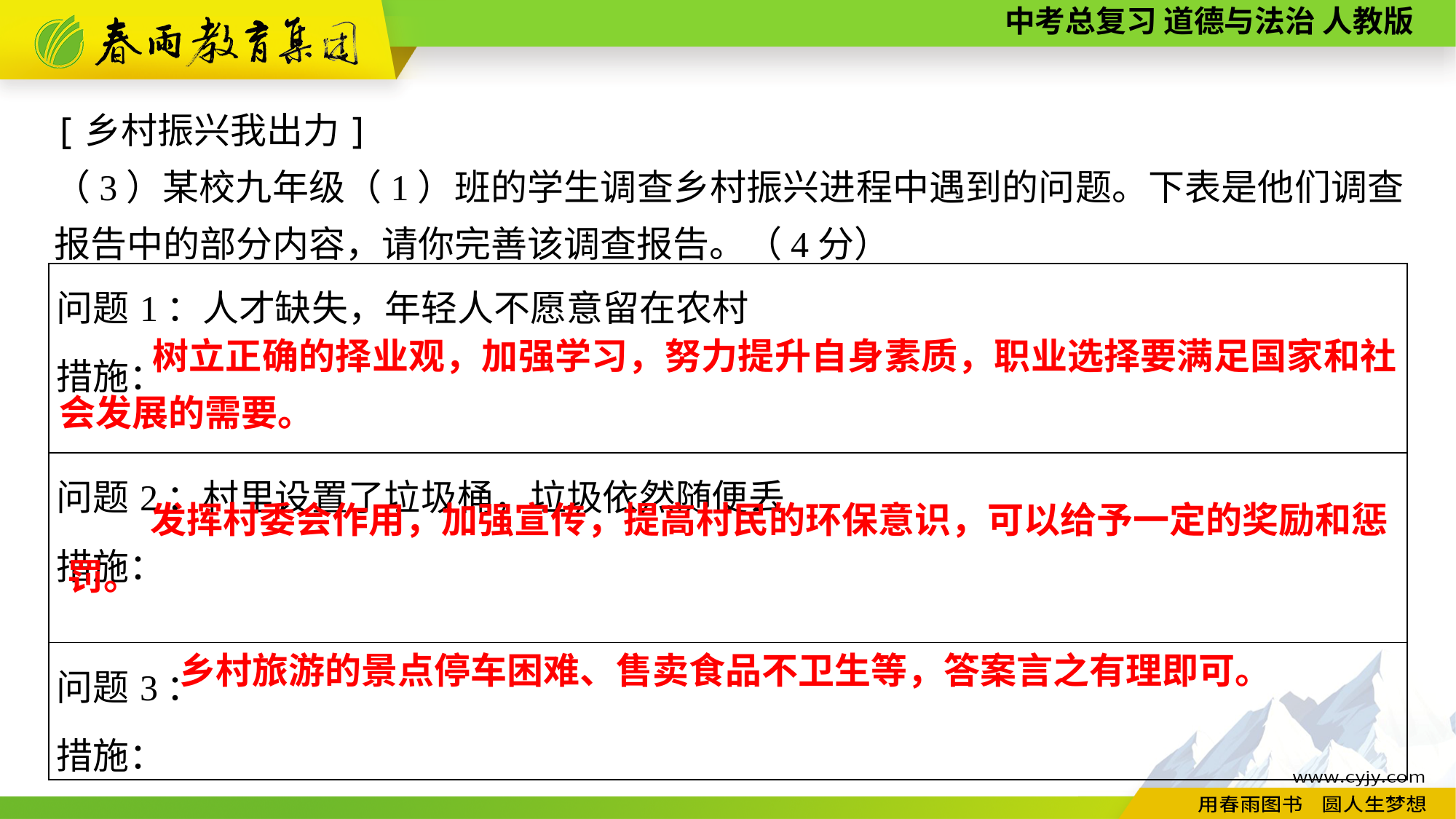

[乡村振兴我出力]
（3）某校九年级（1）班的学生调查乡村振兴进程中遇到的问题。下表是他们调查报告中的部分内容，请你完善该调查报告。（4分）
| 问题1：人才缺失，年轻人不愿意留在农村 措施： |
| --- |
| 问题2：村里设置了垃圾桶，垃圾依然随便丢 措施： |
| 问题3： 措施： |
          树立正确的择业观，加强学习，努力提升自身素质，职业选择要满足国家和社会发展的需要。
         发挥村委会作用，加强宣传，提高村民的环保意识，可以给予一定的奖励和惩罚。
乡村旅游的景点停车困难、售卖食品不卫生等，答案言之有理即可。